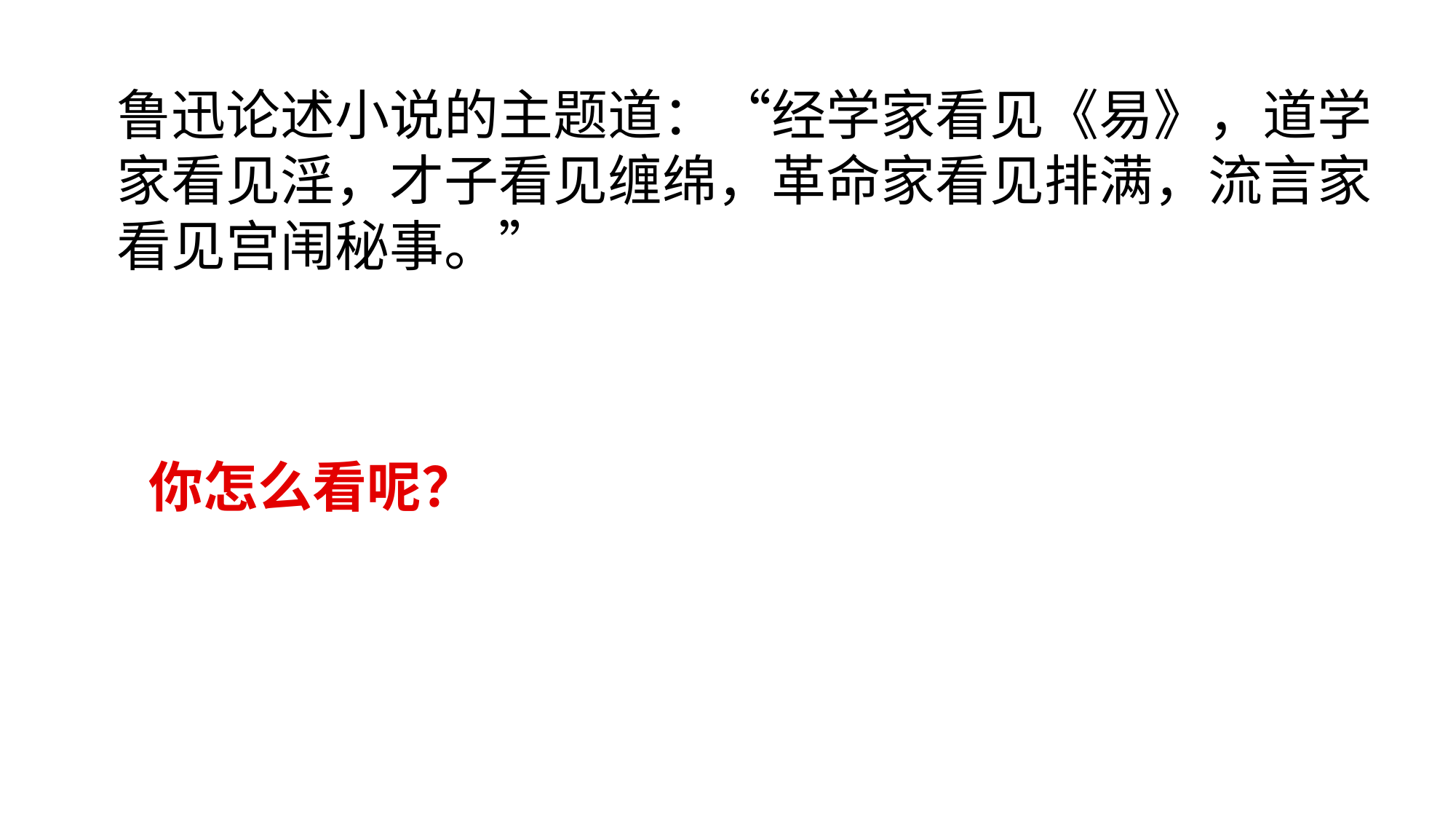

鲁迅论述小说的主题道：“经学家看见《易》，道学家看见淫，才子看见缠绵，革命家看见排满，流言家看见宫闱秘事。”
你怎么看呢？